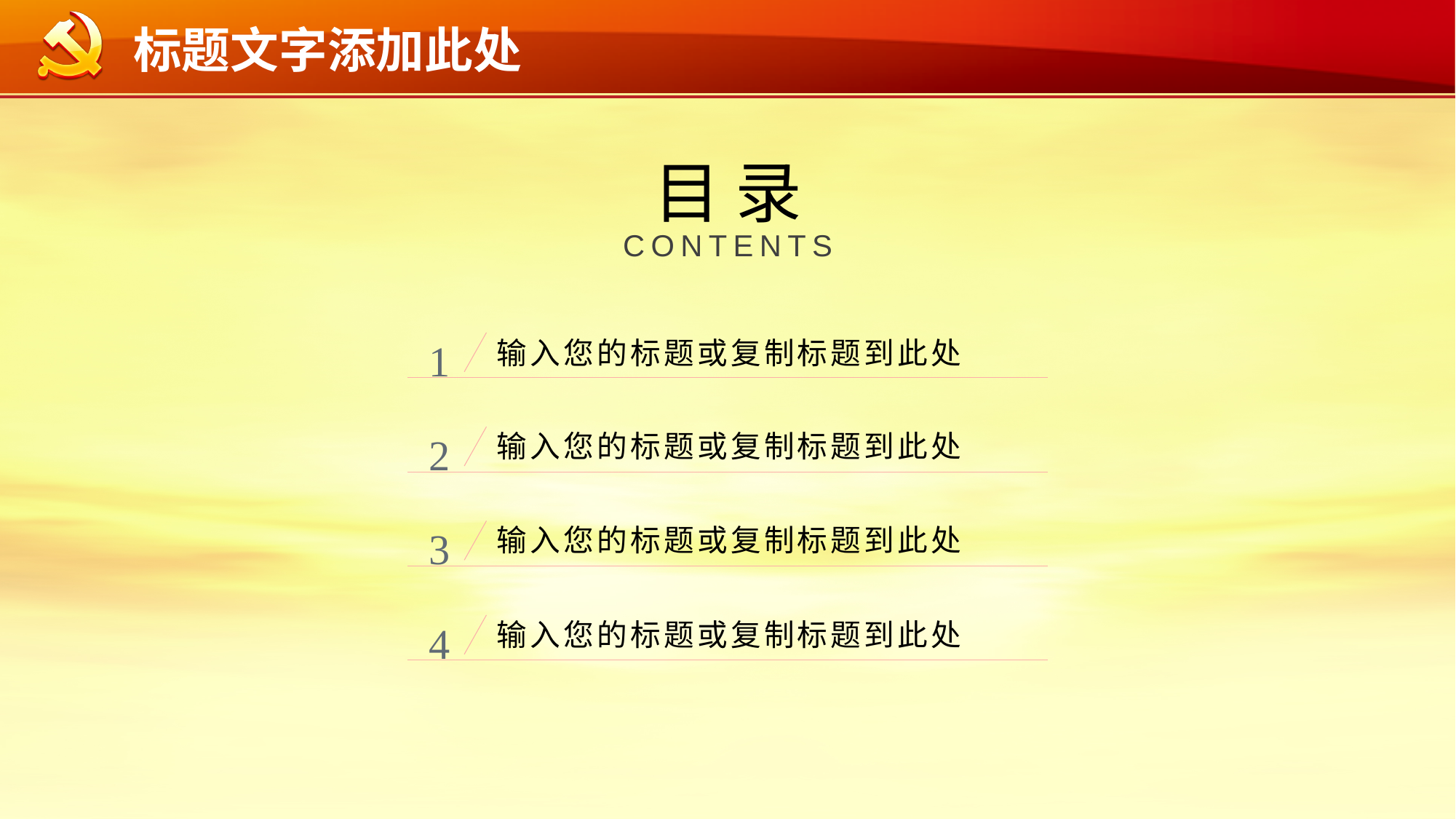

目 录
CONTENTS
1
输入您的标题或复制标题到此处
2
输入您的标题或复制标题到此处
3
输入您的标题或复制标题到此处
4
输入您的标题或复制标题到此处